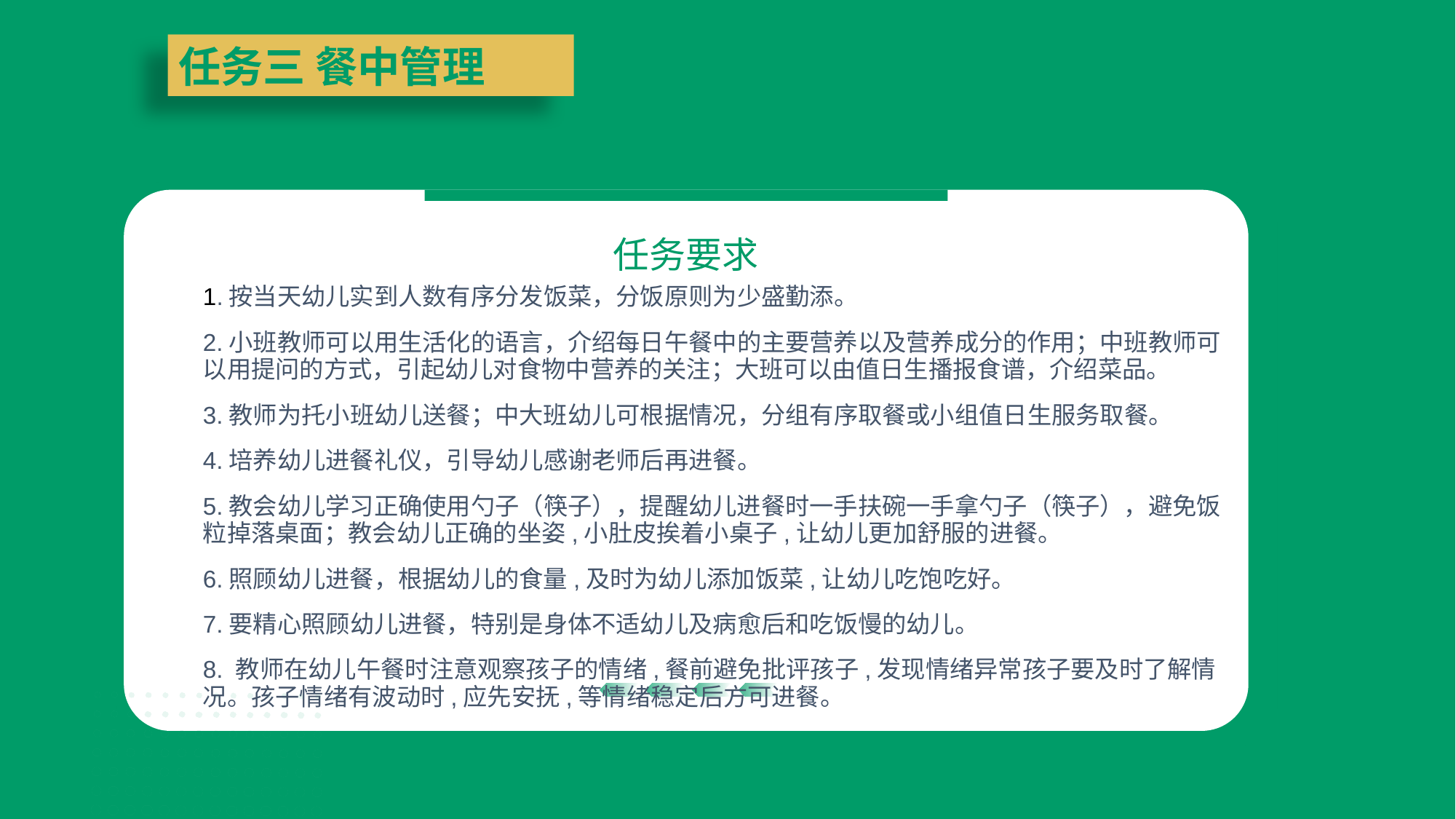

任务三 餐中管理

任务要求

1.按当天幼儿实到人数有序分发饭菜，分饭原则为少盛勤添。
2.小班教师可以用生活化的语言，介绍每日午餐中的主要营养以及营养成分的作用；中班教师可以用提问的方式，引起幼儿对食物中营养的关注；大班可以由值日生播报食谱，介绍菜品。
3.教师为托小班幼儿送餐；中大班幼儿可根据情况，分组有序取餐或小组值日生服务取餐。
4.培养幼儿进餐礼仪，引导幼儿感谢老师后再进餐。
5.教会幼儿学习正确使用勺子（筷子），提醒幼儿进餐时一手扶碗一手拿勺子（筷子），避免饭粒掉落桌面；教会幼儿正确的坐姿,小肚皮挨着小桌子,让幼儿更加舒服的进餐。
6.照顾幼儿进餐，根据幼儿的食量,及时为幼儿添加饭菜,让幼儿吃饱吃好。
7.要精心照顾幼儿进餐，特别是身体不适幼儿及病愈后和吃饭慢的幼儿。
8. 教师在幼儿午餐时注意观察孩子的情绪,餐前避免批评孩子,发现情绪异常孩子要及时了解情况。孩子情绪有波动时,应先安抚,等情绪稳定后方可进餐。
|  |  |
| --- | --- |
|  |  |
|  |  |
| --- | --- |
|  |  |
|  |  |
| --- | --- |
|  |  |
|  |  |
| --- | --- |
|  |  |
|  |  |
| --- | --- |
|  |  |
|  |  |
| --- | --- |
|  |  |
|  |  |
| --- | --- |
|  |  |
|  |  |
| --- | --- |
|  |  |